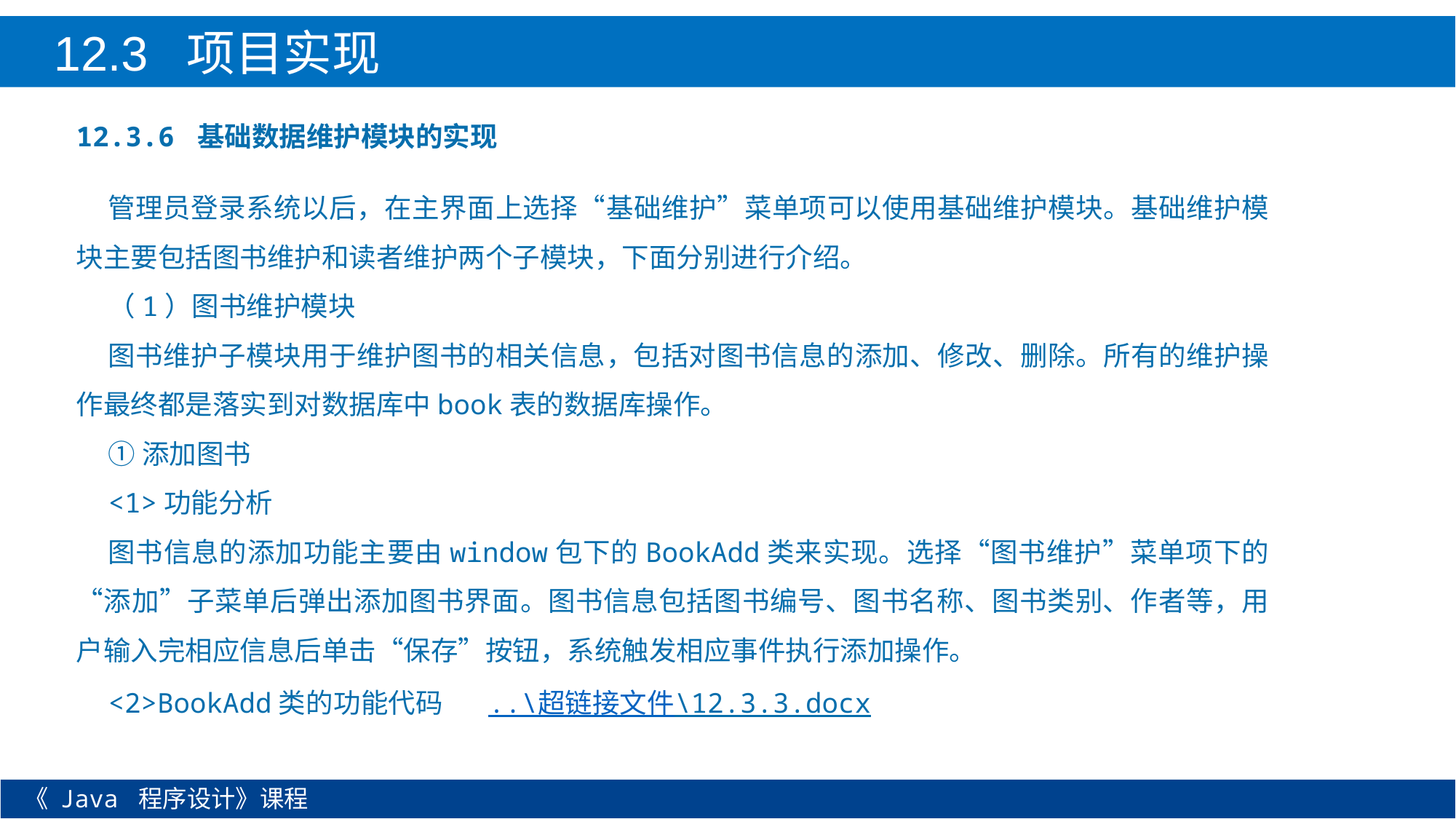

12.3  项目实现
12.3.6 基础数据维护模块的实现
管理员登录系统以后，在主界面上选择“基础维护”菜单项可以使用基础维护模块。基础维护模块主要包括图书维护和读者维护两个子模块，下面分别进行介绍。
（1）图书维护模块
图书维护子模块用于维护图书的相关信息，包括对图书信息的添加、修改、删除。所有的维护操作最终都是落实到对数据库中book表的数据库操作。
①添加图书
<1>功能分析
图书信息的添加功能主要由window包下的BookAdd类来实现。选择“图书维护”菜单项下的“添加”子菜单后弹出添加图书界面。图书信息包括图书编号、图书名称、图书类别、作者等，用户输入完相应信息后单击“保存”按钮，系统触发相应事件执行添加操作。
<2>BookAdd类的功能代码      ..\超链接文件\12.3.3.docx
《 Java 程序设计》课程